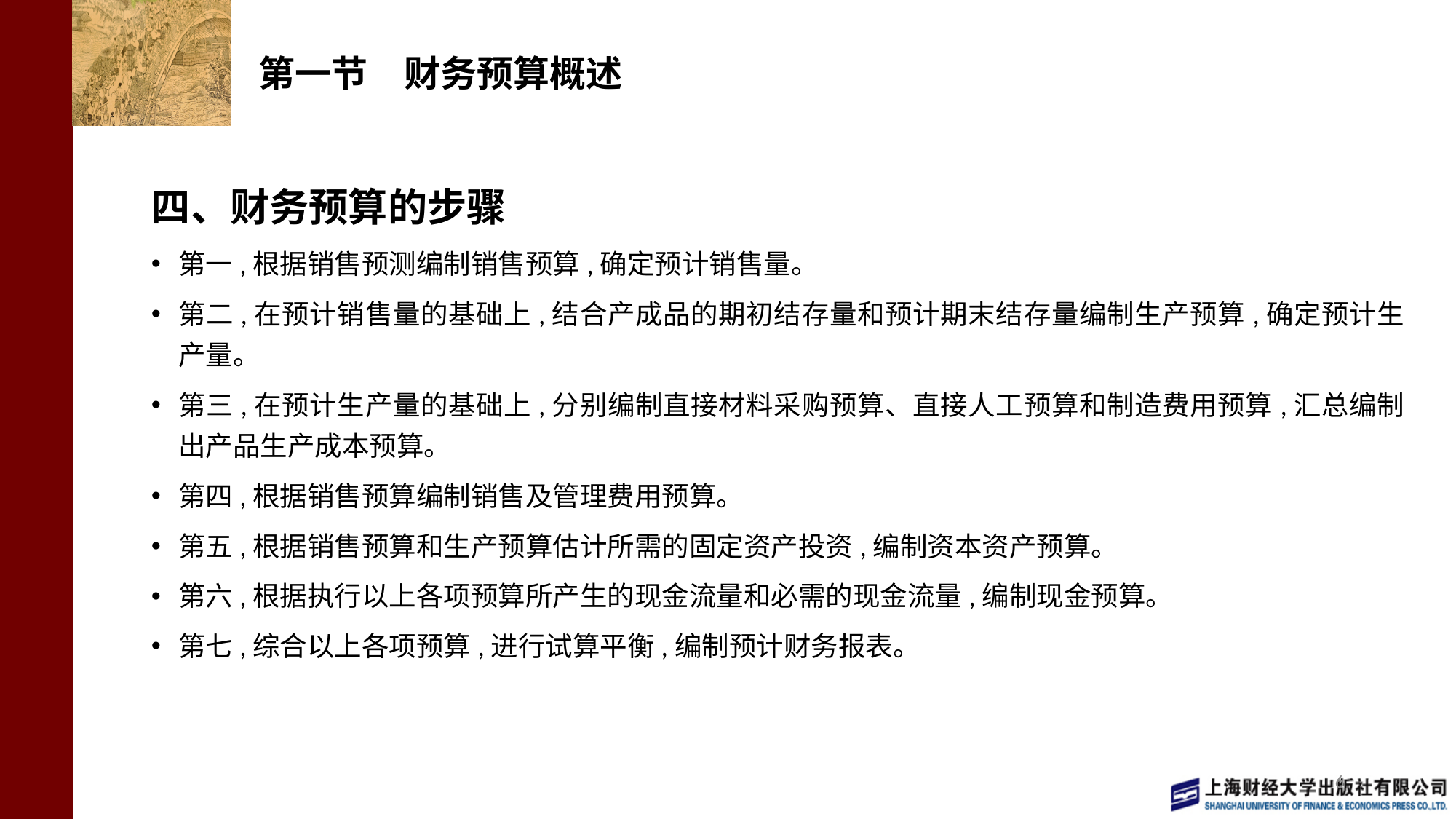

# 第一节　财务预算概述
四、财务预算的步骤
第一,根据销售预测编制销售预算,确定预计销售量。
第二,在预计销售量的基础上,结合产成品的期初结存量和预计期末结存量编制生产预算,确定预计生产量。
第三,在预计生产量的基础上,分别编制直接材料采购预算、直接人工预算和制造费用预算,汇总编制出产品生产成本预算。
第四,根据销售预算编制销售及管理费用预算。
第五,根据销售预算和生产预算估计所需的固定资产投资,编制资本资产预算。
第六,根据执行以上各项预算所产生的现金流量和必需的现金流量,编制现金预算。
第七,综合以上各项预算,进行试算平衡,编制预计财务报表。
6